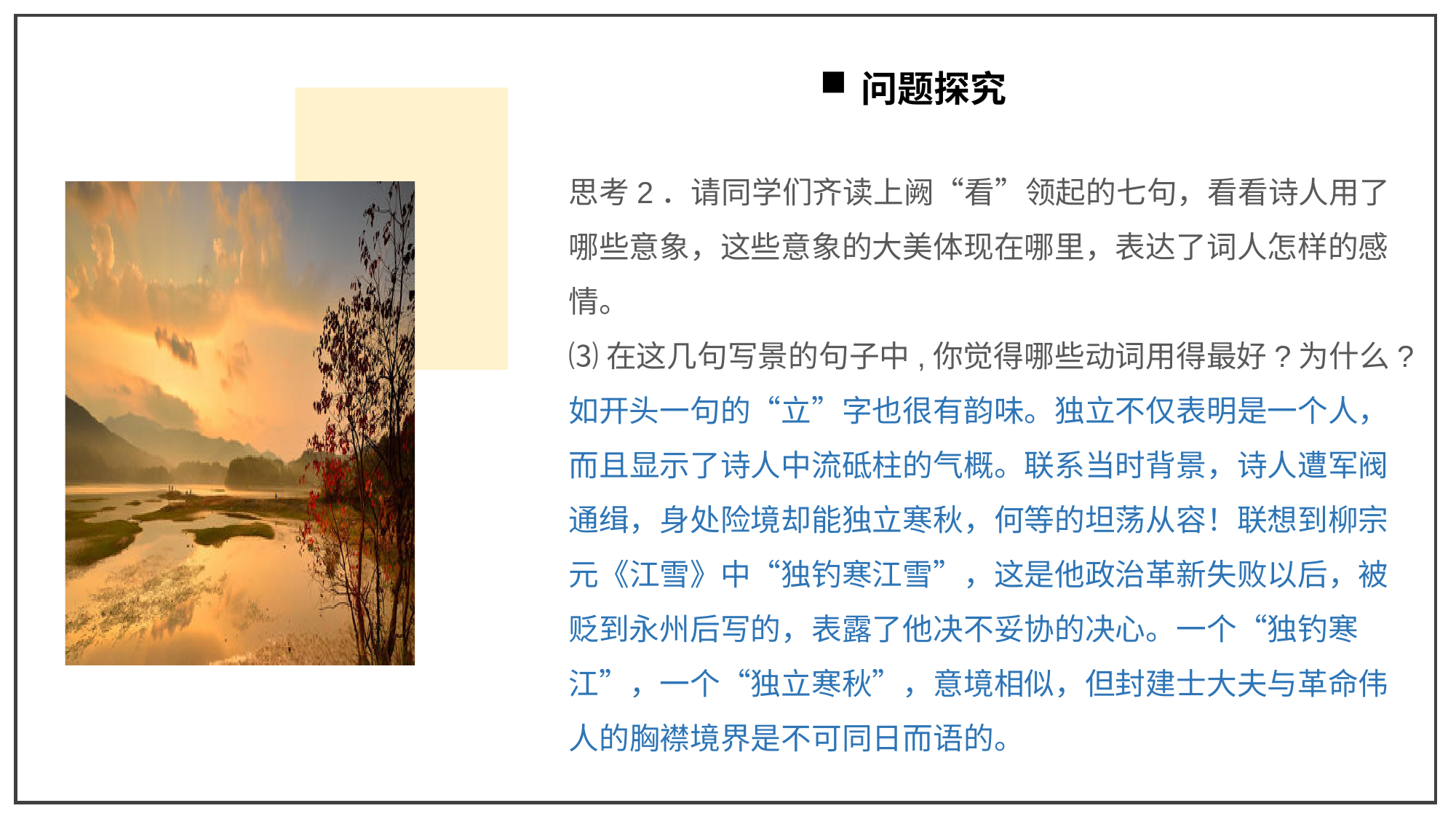

问题探究

思考2．请同学们齐读上阙“看”领起的七句，看看诗人用了哪些意象，这些意象的大美体现在哪里，表达了词人怎样的感情。
⑶在这几句写景的句子中,你觉得哪些动词用得最好?为什么?
如开头一句的“立”字也很有韵味。独立不仅表明是一个人，而且显示了诗人中流砥柱的气概。联系当时背景，诗人遭军阀通缉，身处险境却能独立寒秋，何等的坦荡从容！联想到柳宗元《江雪》中“独钓寒江雪”，这是他政治革新失败以后，被贬到永州后写的，表露了他决不妥协的决心。一个“独钓寒江”，一个“独立寒秋”，意境相似，但封建士大夫与革命伟人的胸襟境界是不可同日而语的。